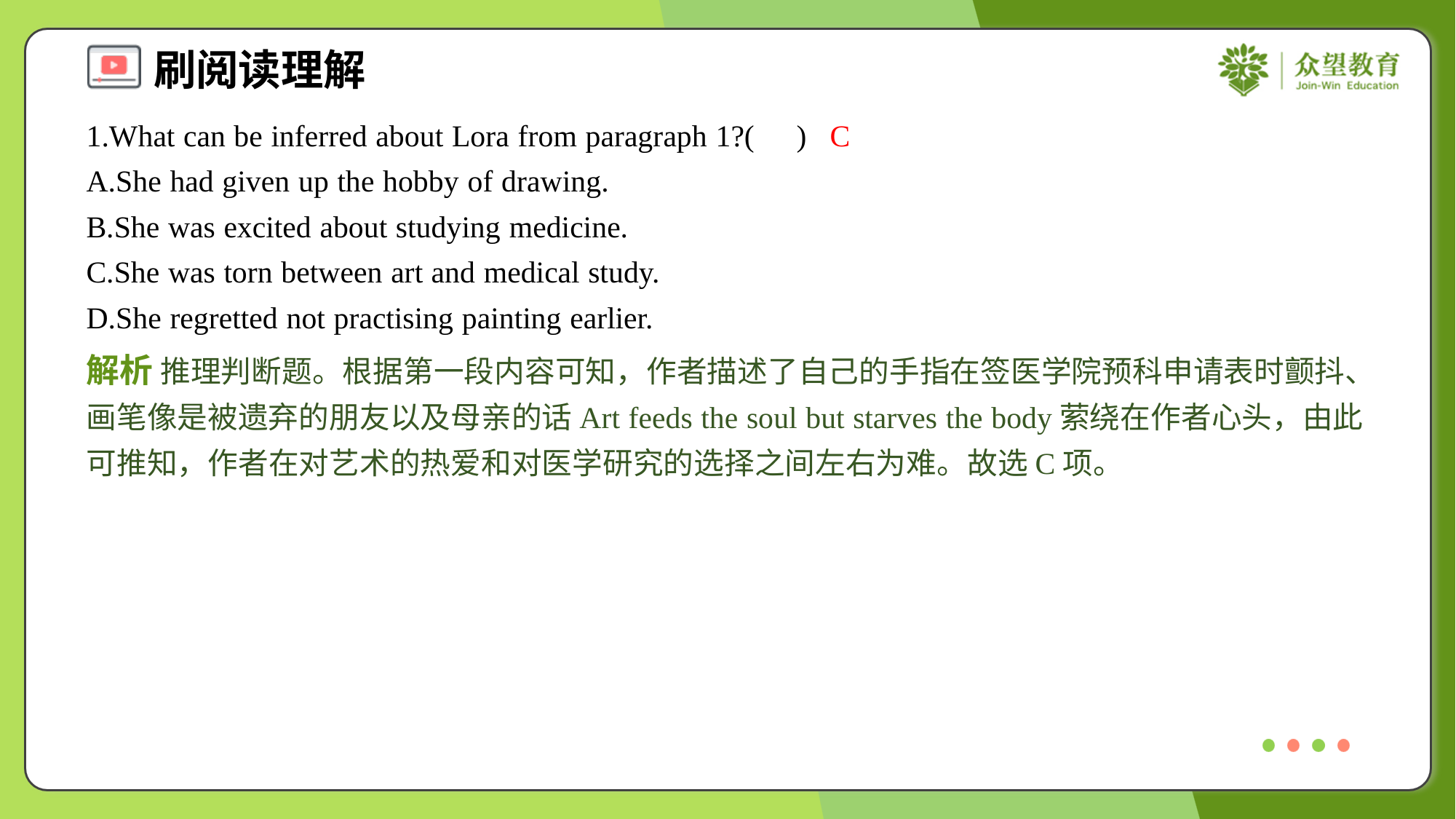

1.What can be inferred about Lora from paragraph 1?(     )
C
A.She had given up the hobby of drawing.
B.She was excited about studying medicine.
C.She was torn between art and medical study.
D.She regretted not practising painting earlier.
解析 推理判断题。根据第一段内容可知，作者描述了自己的手指在签医学院预科申请表时颤抖、画笔像是被遗弃的朋友以及母亲的话Art feeds the soul but starves the body萦绕在作者心头，由此可推知，作者在对艺术的热爱和对医学研究的选择之间左右为难。故选C项。